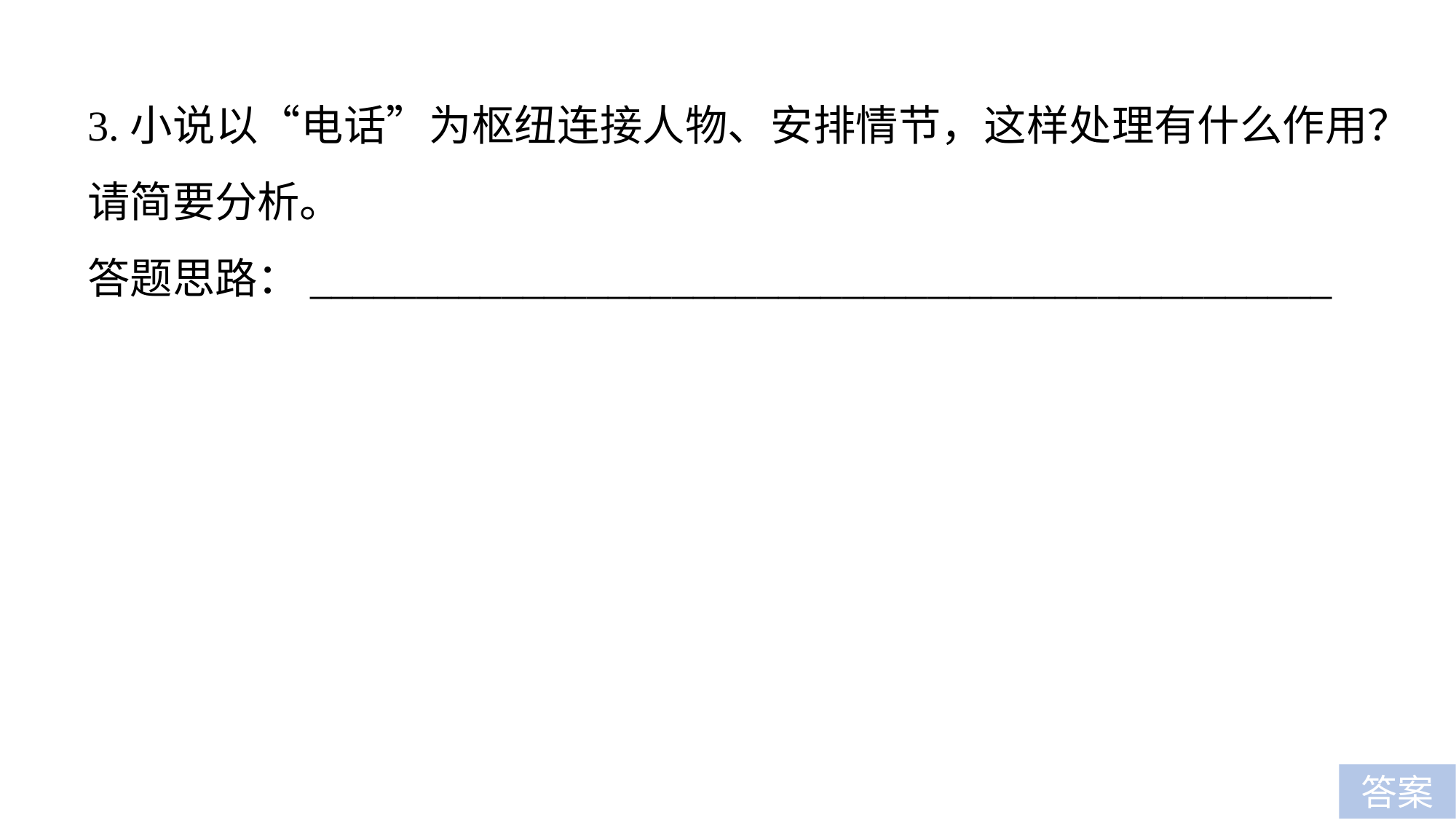

3.小说以“电话”为枢纽连接人物、安排情节，这样处理有什么作用？请简要分析。
答题思路：________________________________________________
答案